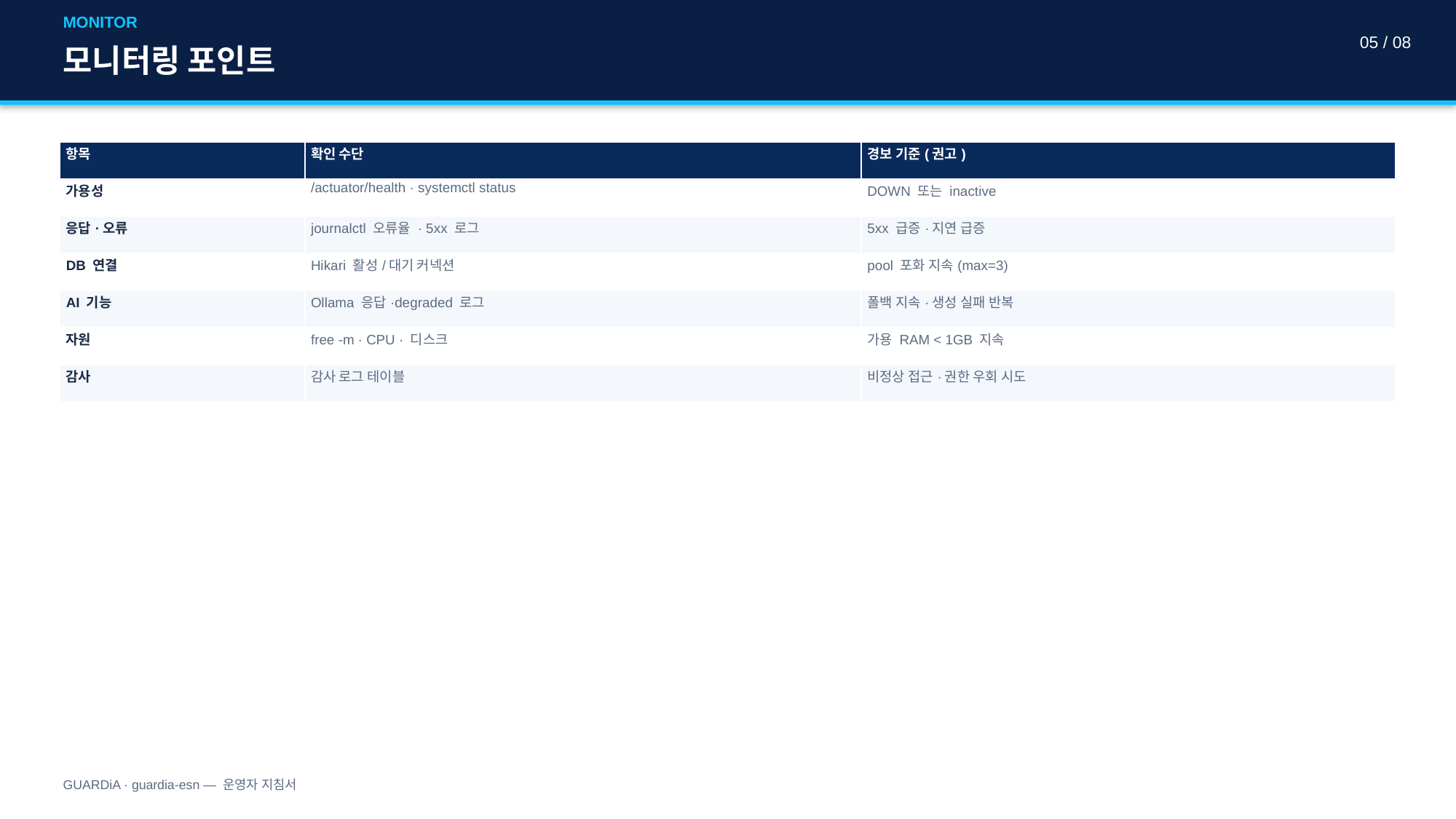

MONITOR
05 / 08
모니터링 포인트

| 항목 | 확인 수단 | 경보 기준(권고) |
| --- | --- | --- |
| 가용성 | /actuator/health · systemctl status | DOWN 또는 inactive |
| 응답·오류 | journalctl 오류율 · 5xx 로그 | 5xx 급증·지연 급증 |
| DB 연결 | Hikari 활성/대기 커넥션 | pool 포화 지속(max=3) |
| AI 기능 | Ollama 응답·degraded 로그 | 폴백 지속·생성 실패 반복 |
| 자원 | free -m · CPU · 디스크 | 가용 RAM < 1GB 지속 |
| 감사 | 감사 로그 테이블 | 비정상 접근·권한 우회 시도 |
GUARDiA · guardia-esn — 운영자 지침서